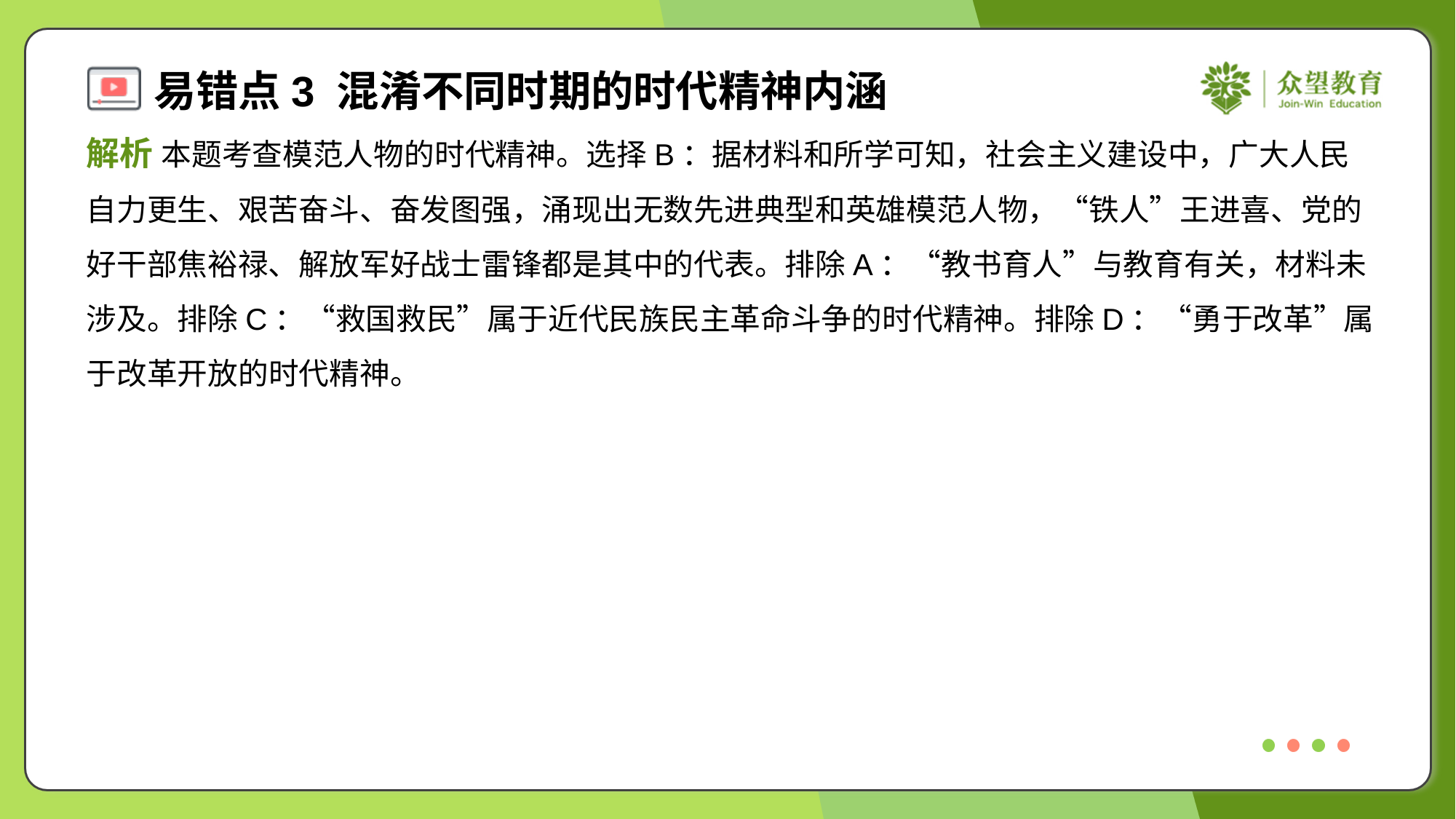

解析 本题考查模范人物的时代精神。选择B：据材料和所学可知，社会主义建设中，广大人民
自力更生、艰苦奋斗、奋发图强，涌现出无数先进典型和英雄模范人物，“铁人”王进喜、党的
好干部焦裕禄、解放军好战士雷锋都是其中的代表。排除A：“教书育人”与教育有关，材料未
涉及。排除C：“救国救民”属于近代民族民主革命斗争的时代精神。排除D：“勇于改革”属
于改革开放的时代精神。